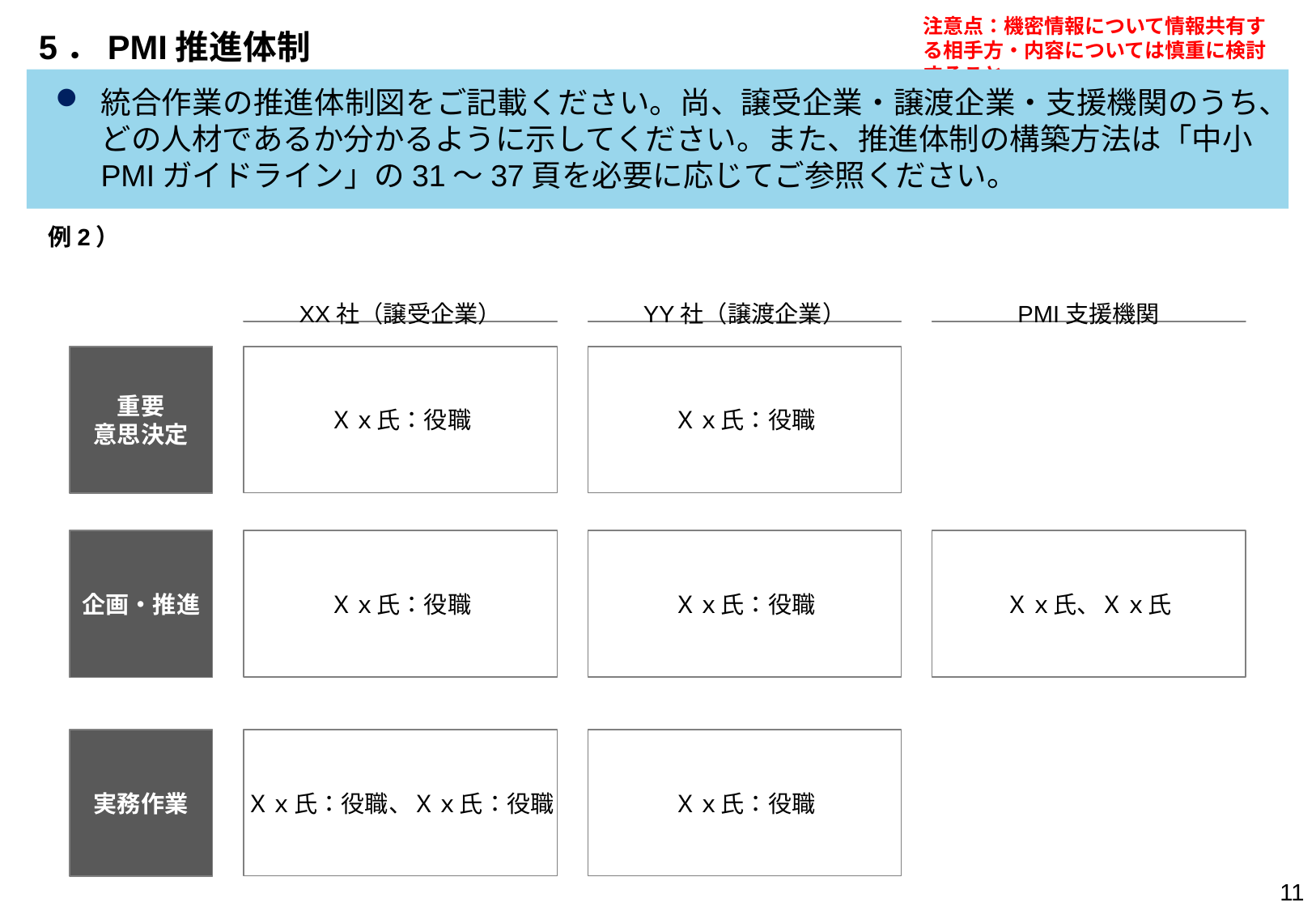

# 5．PMI推進体制
統合作業の推進体制図をご記載ください。尚、譲受企業・譲渡企業・支援機関のうち、どの人材であるか分かるように示してください。また、推進体制の構築方法は「中小PMIガイドライン」の31～37頁を必要に応じてご参照ください。
例2）
XX社（譲受企業）
YY社（譲渡企業）
PMI支援機関
重要
意思決定
Ｘｘ氏：役職
Ｘｘ氏：役職
企画・推進
Ｘｘ氏：役職
Ｘｘ氏：役職
Ｘｘ氏、Ｘｘ氏
実務作業
Ｘｘ氏：役職、Ｘｘ氏：役職
Ｘｘ氏：役職
11